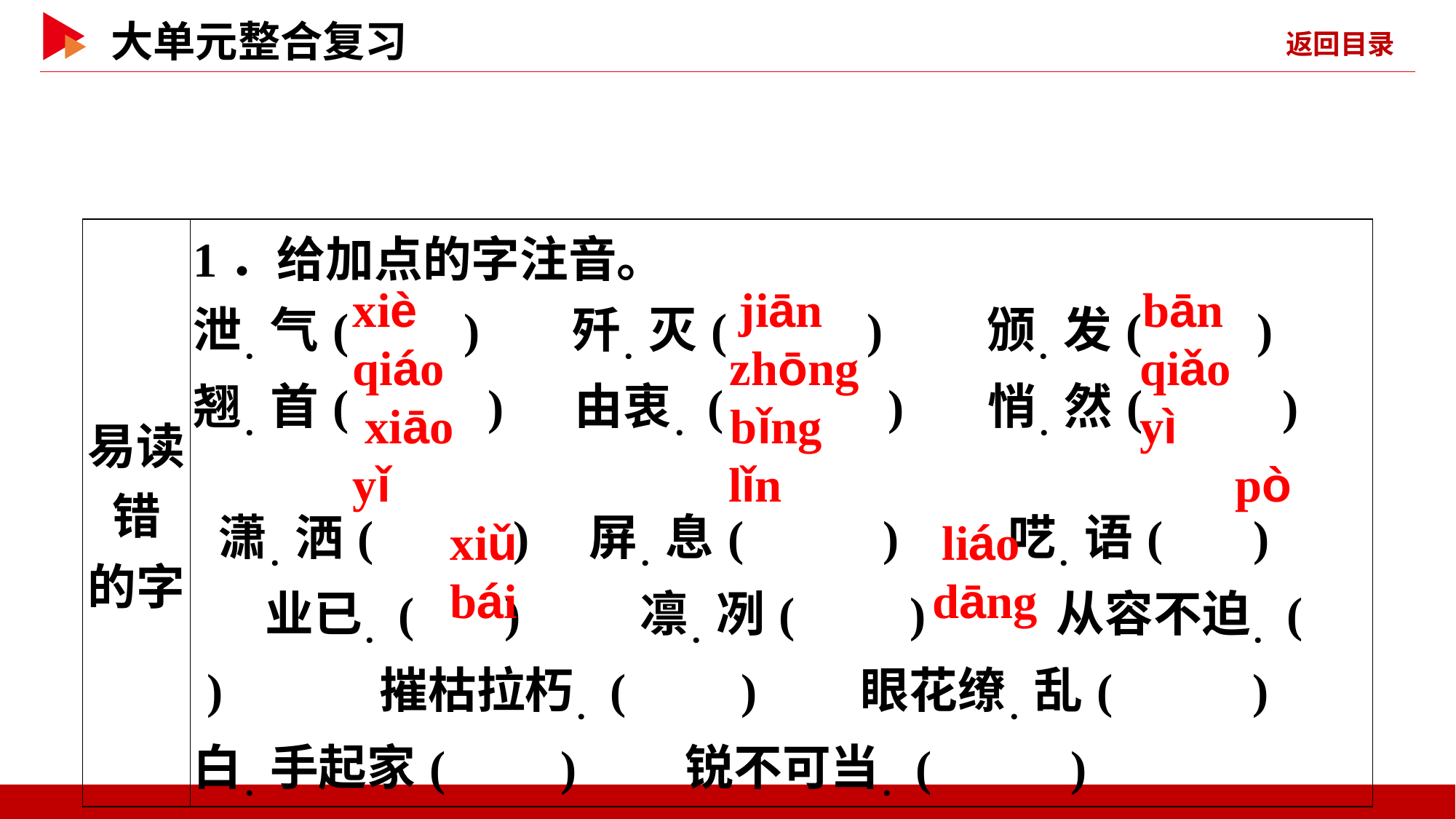

| 易读错 的字 | 1．给加点的字注音。 泄．气( )　 歼．灭( )　 颁．发( )　 翘．首( )　 由衷．( ) 悄．然( ) 潇．洒( ) 屏．息( ) 呓．语( ) 业已．( ) 凛．冽( )　　 从容不迫．( )　　　摧枯拉朽．( )　 眼花缭．乱( ) 白．手起家( ) 锐不可当．( ) |
| --- | --- |
 xiè
 jiān
 bān
 qiáo
 zhōng
 qiǎo
 xiāo
 bǐng
 yì
 yǐ
 lǐn
 pò
 xiǔ
 liáo
 bái
 dāng